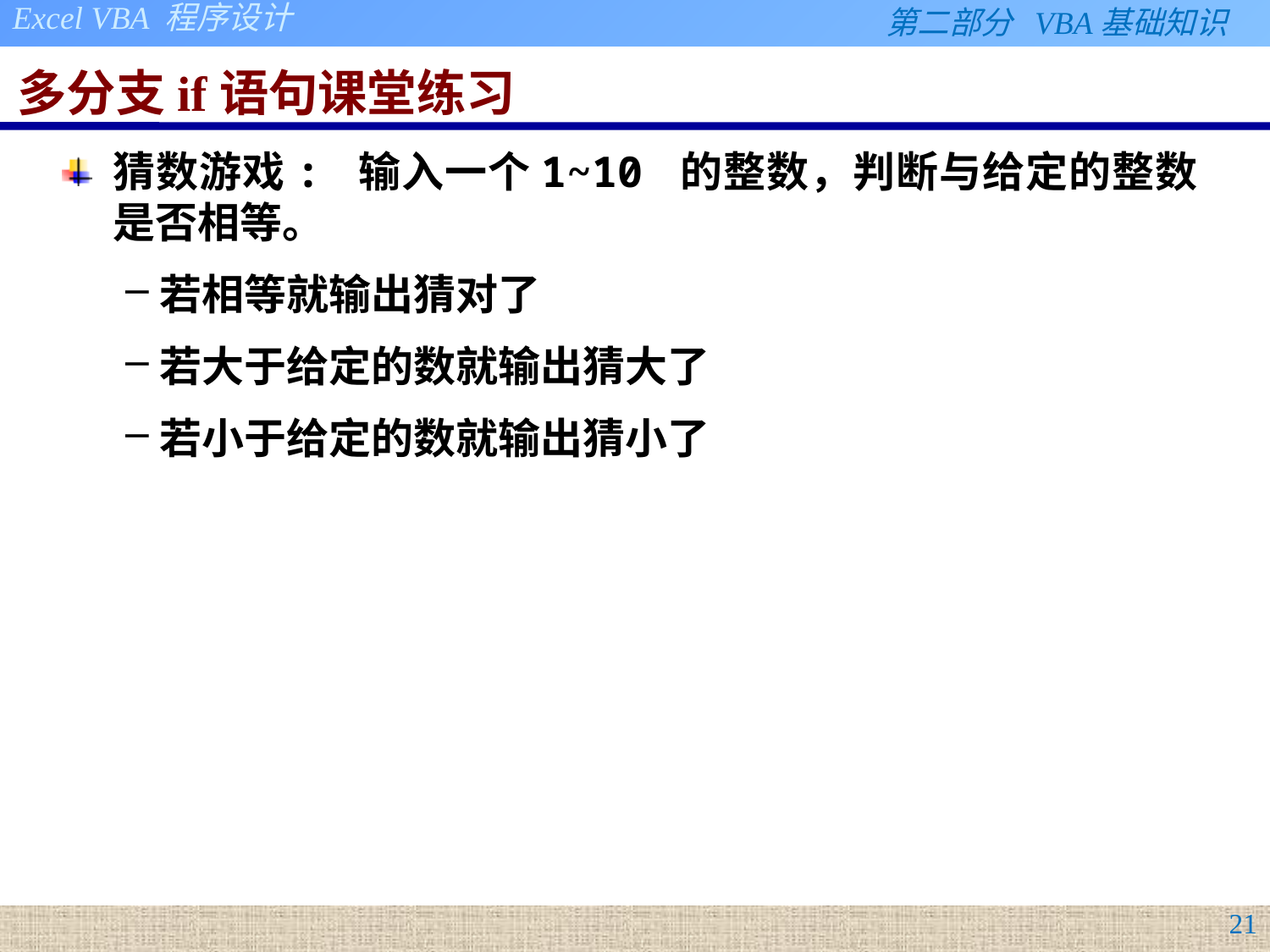

# 多分支if语句课堂练习
猜数游戏: 输入一个1~10 的整数，判断与给定的整数是否相等。
若相等就输出猜对了
若大于给定的数就输出猜大了
若小于给定的数就输出猜小了